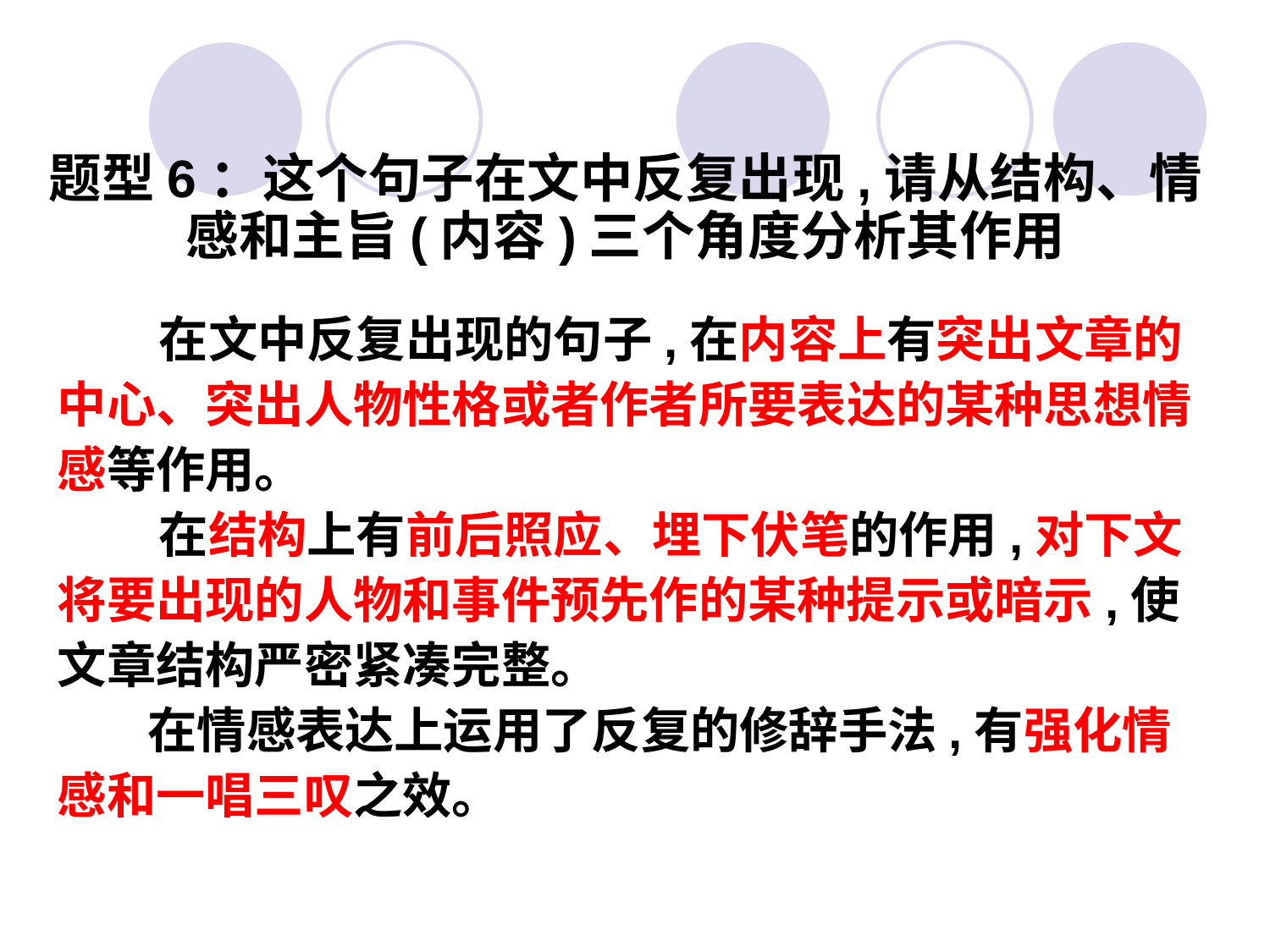

题型6：这个句子在文中反复出现,请从结构、情感和主旨(内容)三个角度分析其作用
        在文中反复出现的句子,在内容上有突出文章的中心、突出人物性格或者作者所要表达的某种思想情感等作用。
        在结构上有前后照应、埋下伏笔的作用,对下文将要出现的人物和事件预先作的某种提示或暗示,使文章结构严密紧凑完整。
       在情感表达上运用了反复的修辞手法,有强化情感和一唱三叹之效。